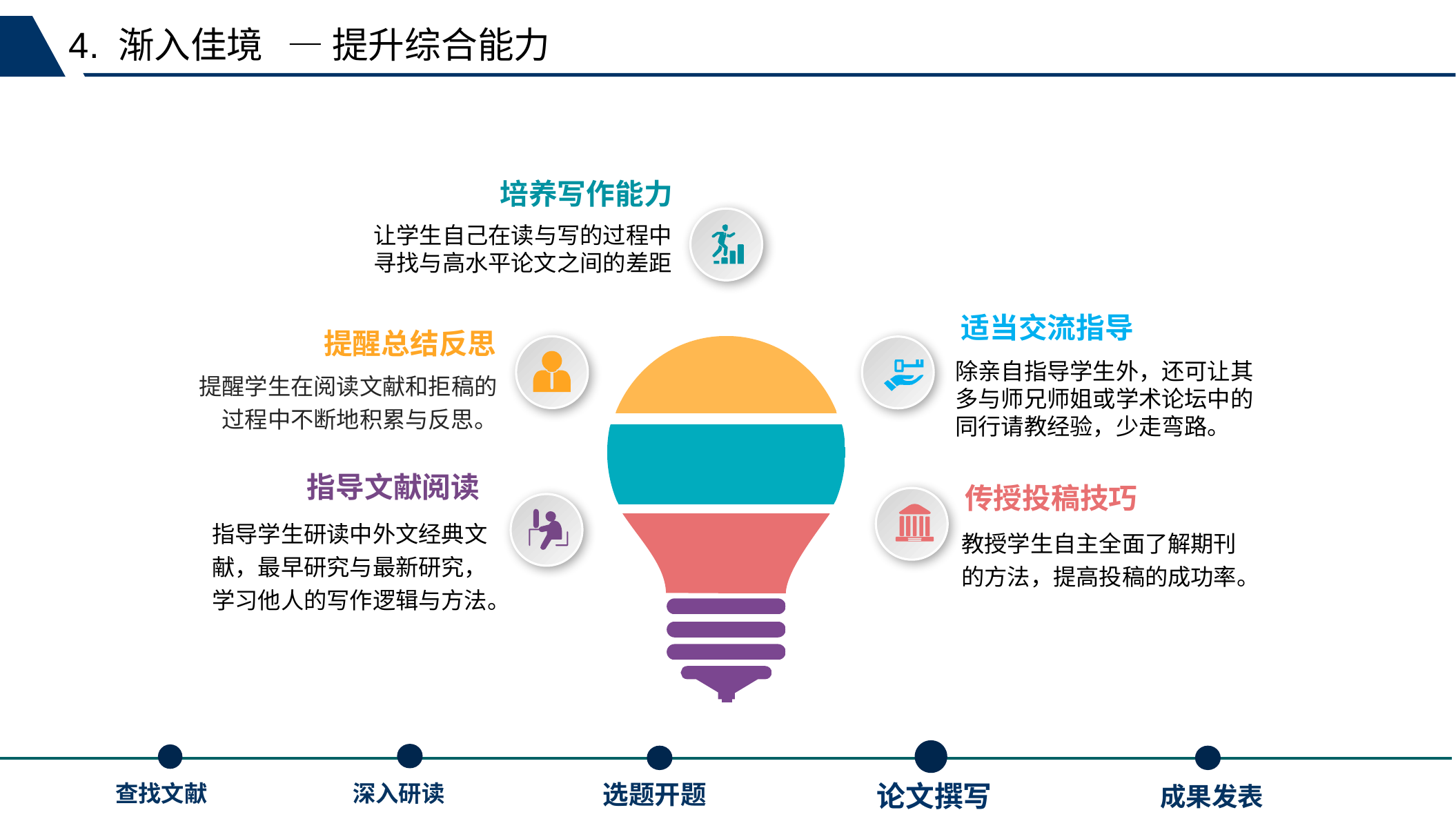

4. 渐入佳境   — 提升综合能力

培养写作能力
让学生自己在读与写的过程中寻找与高水平论文之间的差距

适当交流指导

除亲自指导学生外，还可让其多与师兄师姐或学术论坛中的同行请教经验，少走弯路。
提醒总结反思
提醒学生在阅读文献和拒稿的过程中不断地积累与反思。

指导文献阅读
指导学生研读中外文经典文献，最早研究与最新研究，学习他人的写作逻辑与方法。

传授投稿技巧
教授学生自主全面了解期刊的方法，提高投稿的成功率。

选题开题
论文撰写
深入研读
查找文献
成果发表